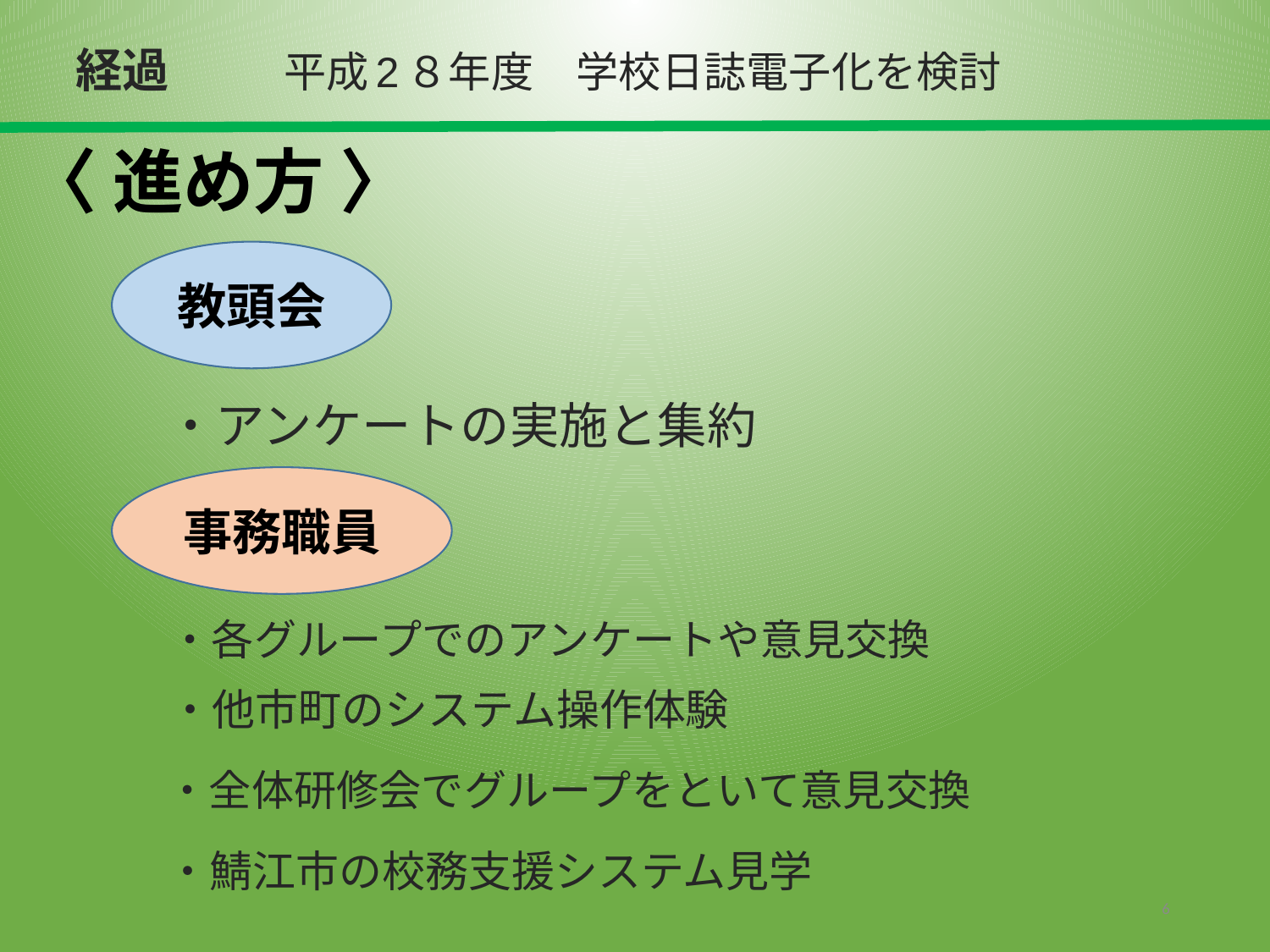

経過
平成2８年度　学校日誌電子化を検討
# 〈 進め方 〉
教頭会

・アンケートの実施と集約
事務職員
・各グループでのアンケートや意見交換
・他市町のシステム操作体験
・全体研修会でグループをといて意見交換
・鯖江市の校務支援システム見学
6